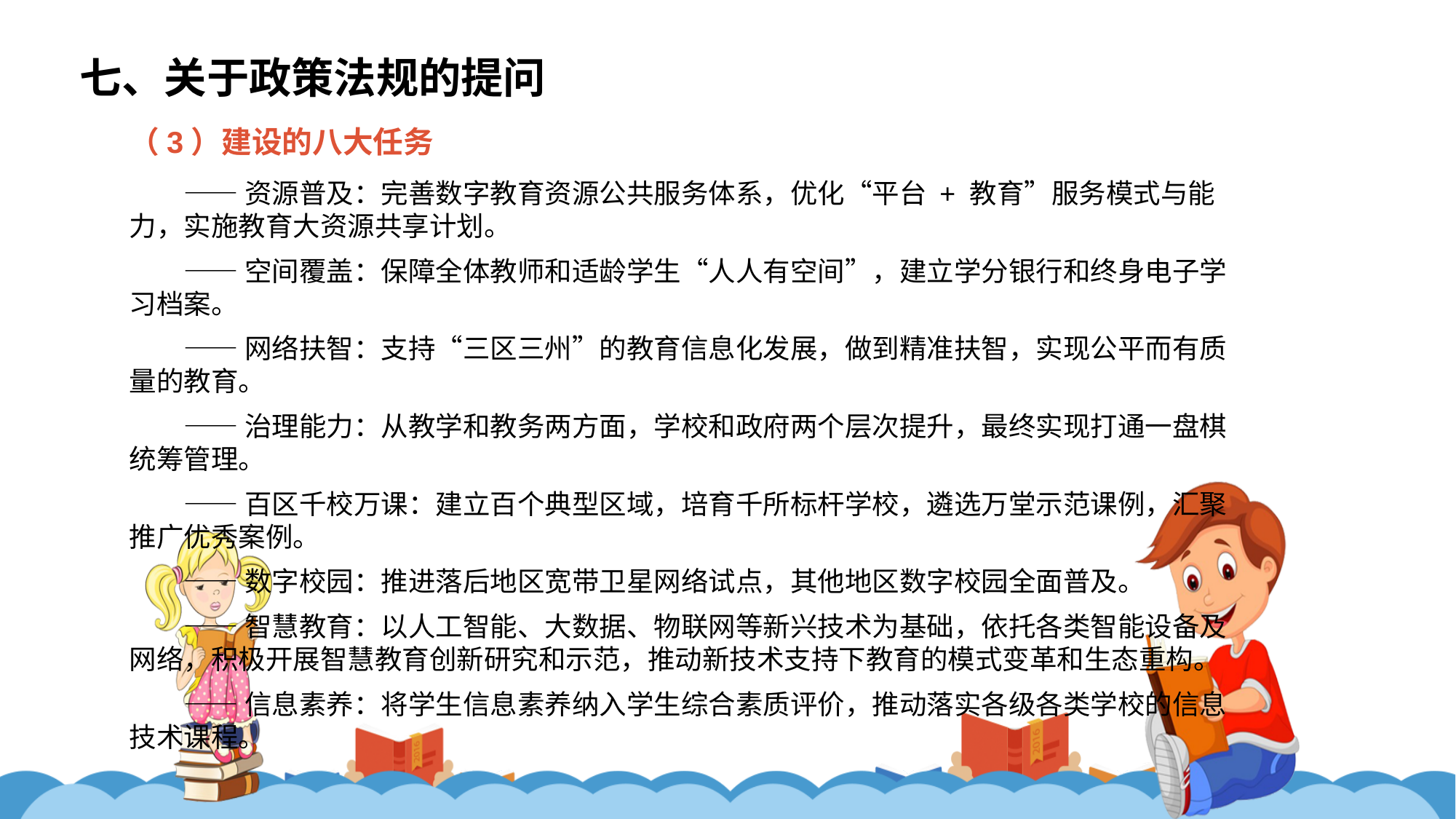

七、关于政策法规的提问
（3）建设的八大任务
——资源普及：完善数字教育资源公共服务体系，优化“平台 + 教育”服务模式与能力，实施教育大资源共享计划。
——空间覆盖：保障全体教师和适龄学生“人人有空间”，建立学分银行和终身电子学习档案。
——网络扶智：支持“三区三州”的教育信息化发展，做到精准扶智，实现公平而有质量的教育。
——治理能力：从教学和教务两方面，学校和政府两个层次提升，最终实现打通一盘棋统筹管理。
——百区千校万课：建立百个典型区域，培育千所标杆学校，遴选万堂示范课例，汇聚推广优秀案例。
——数字校园：推进落后地区宽带卫星网络试点，其他地区数字校园全面普及。
——智慧教育：以人工智能、大数据、物联网等新兴技术为基础，依托各类智能设备及网络，积极开展智慧教育创新研究和示范，推动新技术支持下教育的模式变革和生态重构。
——信息素养：将学生信息素养纳入学生综合素质评价，推动落实各级各类学校的信息技术课程。